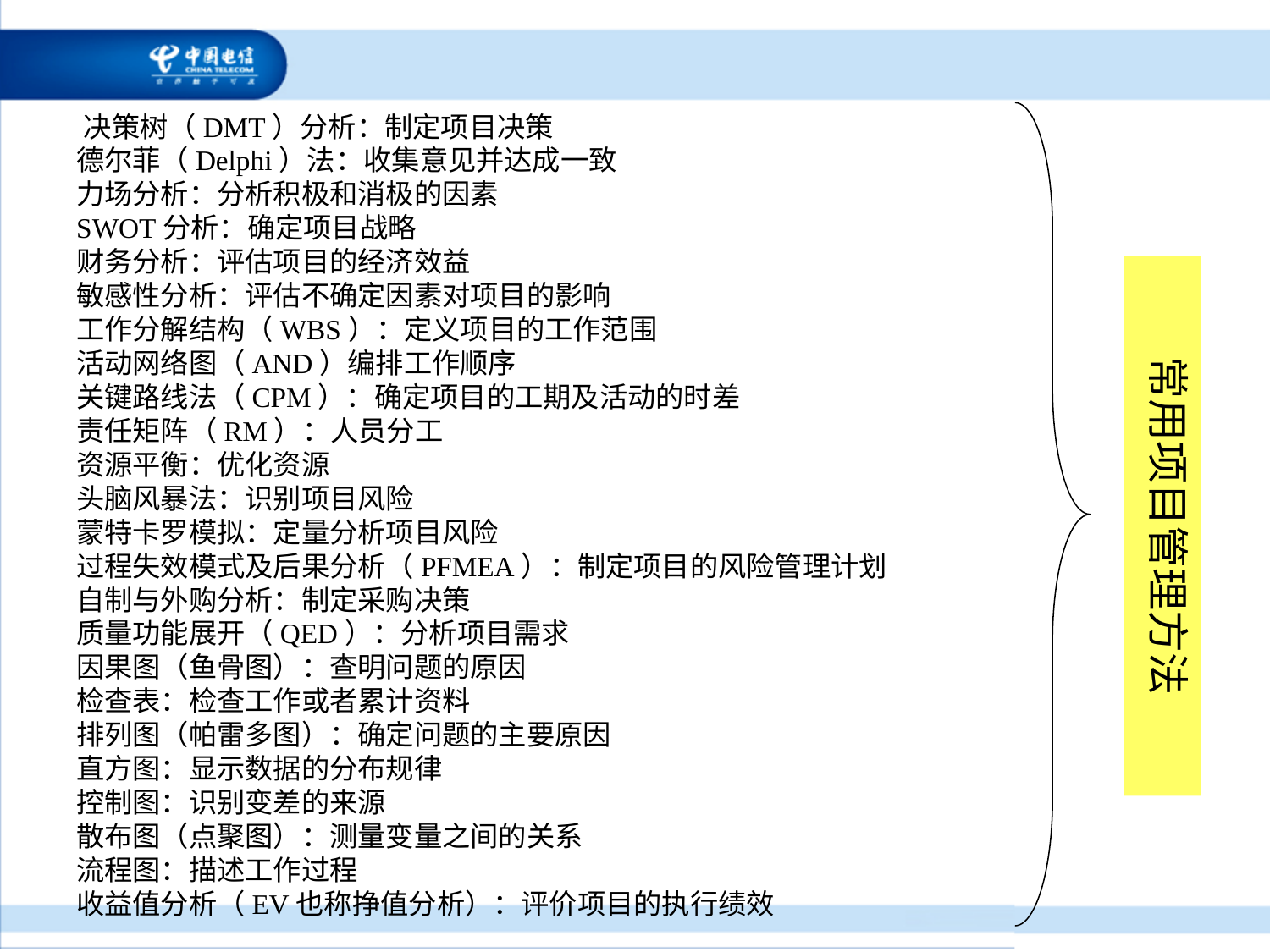

决策树（DMT）分析：制定项目决策
德尔菲（Delphi）法：收集意见并达成一致
力场分析：分析积极和消极的因素
SWOT分析：确定项目战略
财务分析：评估项目的经济效益
敏感性分析：评估不确定因素对项目的影响
工作分解结构（WBS）：定义项目的工作范围
活动网络图（AND）编排工作顺序
关键路线法（CPM）：确定项目的工期及活动的时差
责任矩阵（RM）：人员分工
资源平衡：优化资源
头脑风暴法：识别项目风险
蒙特卡罗模拟：定量分析项目风险
过程失效模式及后果分析（PFMEA）：制定项目的风险管理计划
自制与外购分析：制定采购决策
质量功能展开（QED）：分析项目需求
因果图（鱼骨图）：查明问题的原因
检查表：检查工作或者累计资料
排列图（帕雷多图）：确定问题的主要原因
直方图：显示数据的分布规律
控制图：识别变差的来源
散布图（点聚图）：测量变量之间的关系
流程图：描述工作过程
收益值分析（EV也称挣值分析）：评价项目的执行绩效
常用项目管理方法